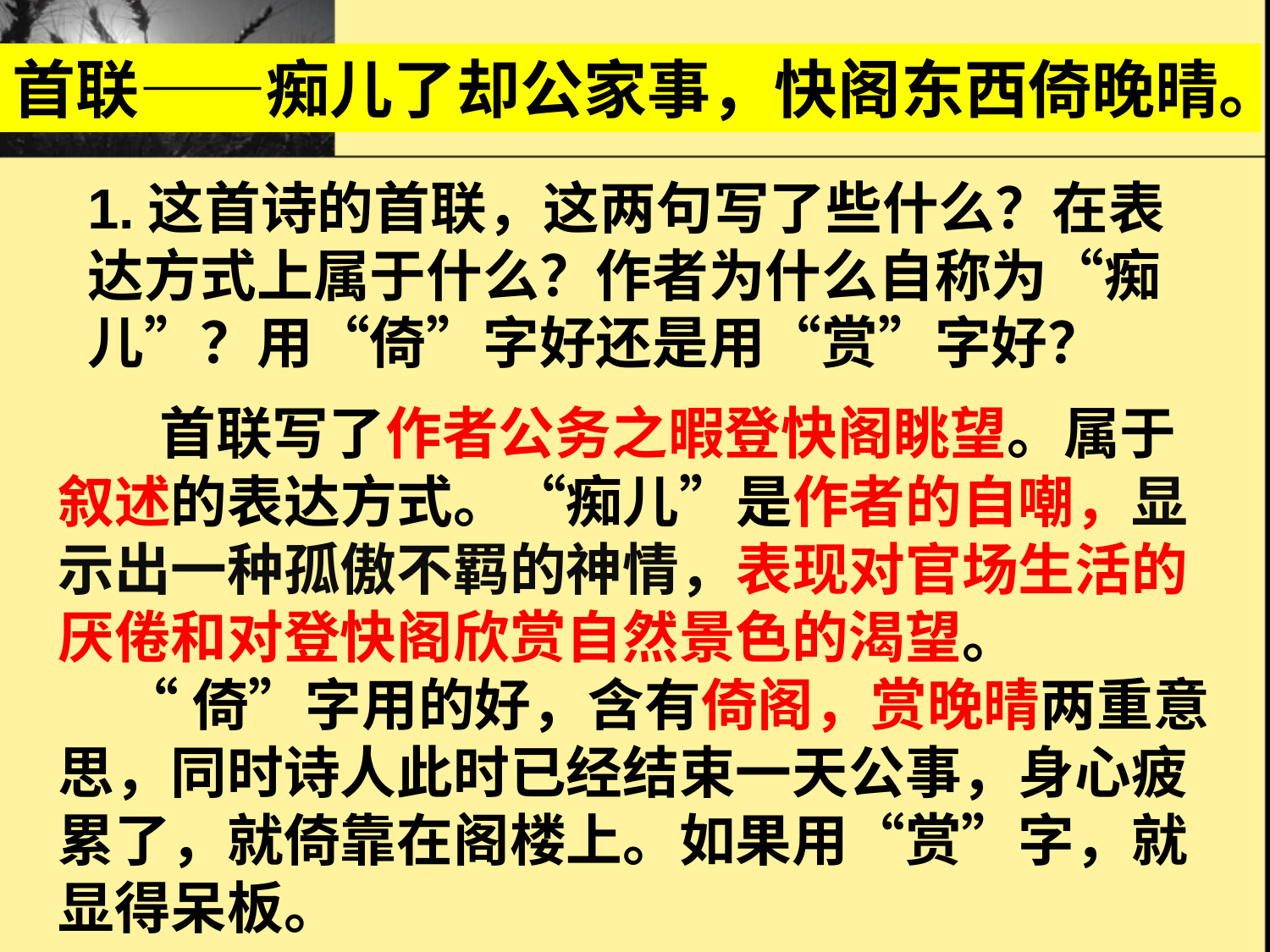

首联——痴儿了却公家事，快阁东西倚晚晴。
1.这首诗的首联，这两句写了些什么？在表达方式上属于什么？作者为什么自称为“痴儿”？用“倚”字好还是用“赏”字好？

      首联写了作者公务之暇登快阁眺望。属于叙述的表达方式。“痴儿”是作者的自嘲，显示出一种孤傲不羁的神情，表现对官场生活的厌倦和对登快阁欣赏自然景色的渴望。
     “倚”字用的好，含有倚阁，赏晚晴两重意思，同时诗人此时已经结束一天公事，身心疲累了，就倚靠在阁楼上。如果用“赏”字，就显得呆板。